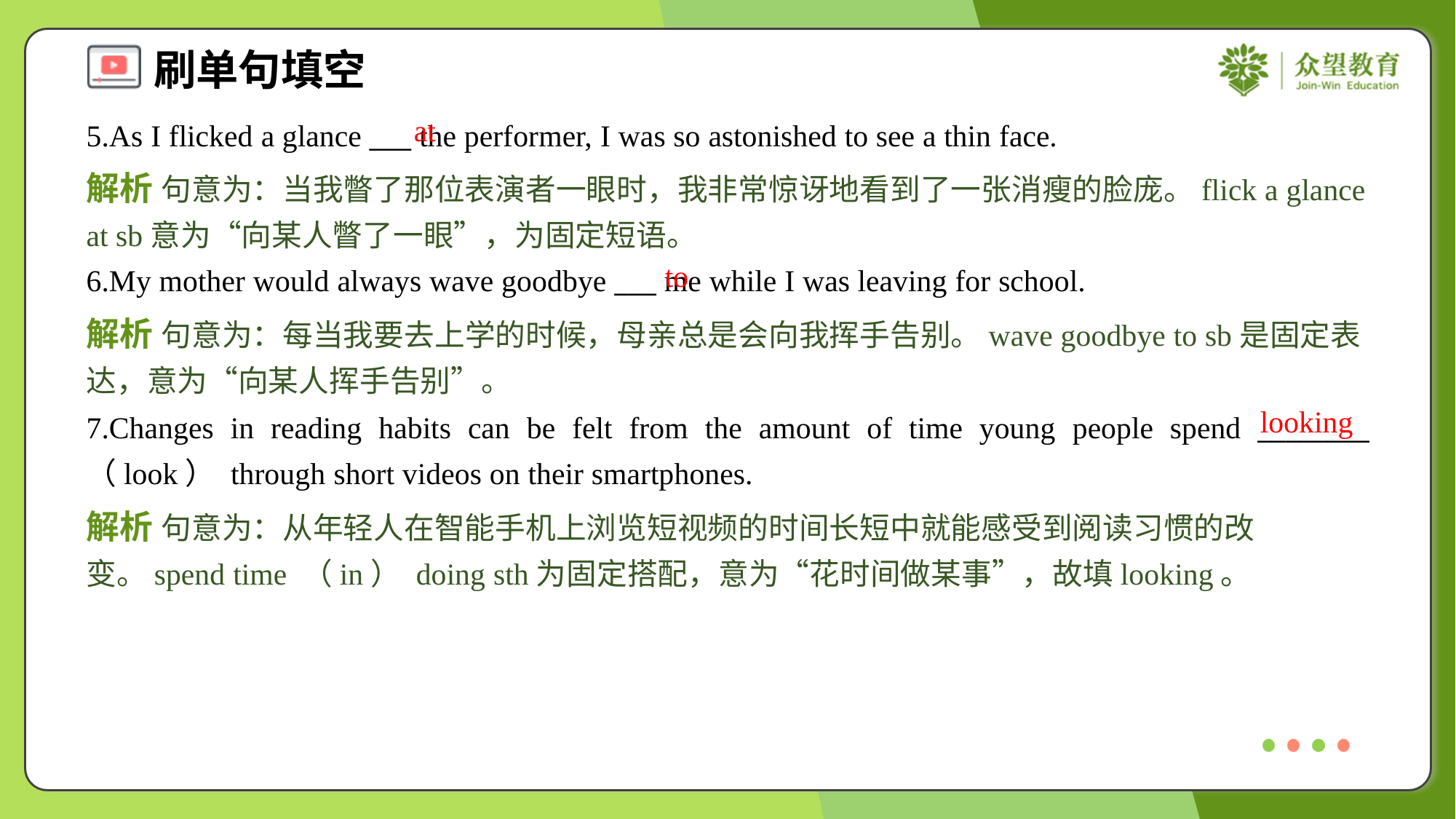

at
5.As I flicked a glance ___ the performer, I was so astonished to see a thin face.
解析 句意为：当我瞥了那位表演者一眼时，我非常惊讶地看到了一张消瘦的脸庞。flick a glance at sb意为“向某人瞥了一眼”，为固定短语。
to
6.My mother would always wave goodbye ___ me while I was leaving for school.
解析 句意为：每当我要去上学的时候，母亲总是会向我挥手告别。wave goodbye to sb是固定表达，意为“向某人挥手告别”。
looking
7.Changes in reading habits can be felt from the amount of time young people spend ________ （look） through short videos on their smartphones.
解析 句意为：从年轻人在智能手机上浏览短视频的时间长短中就能感受到阅读习惯的改变。spend time （in） doing sth为固定搭配，意为“花时间做某事”，故填looking。